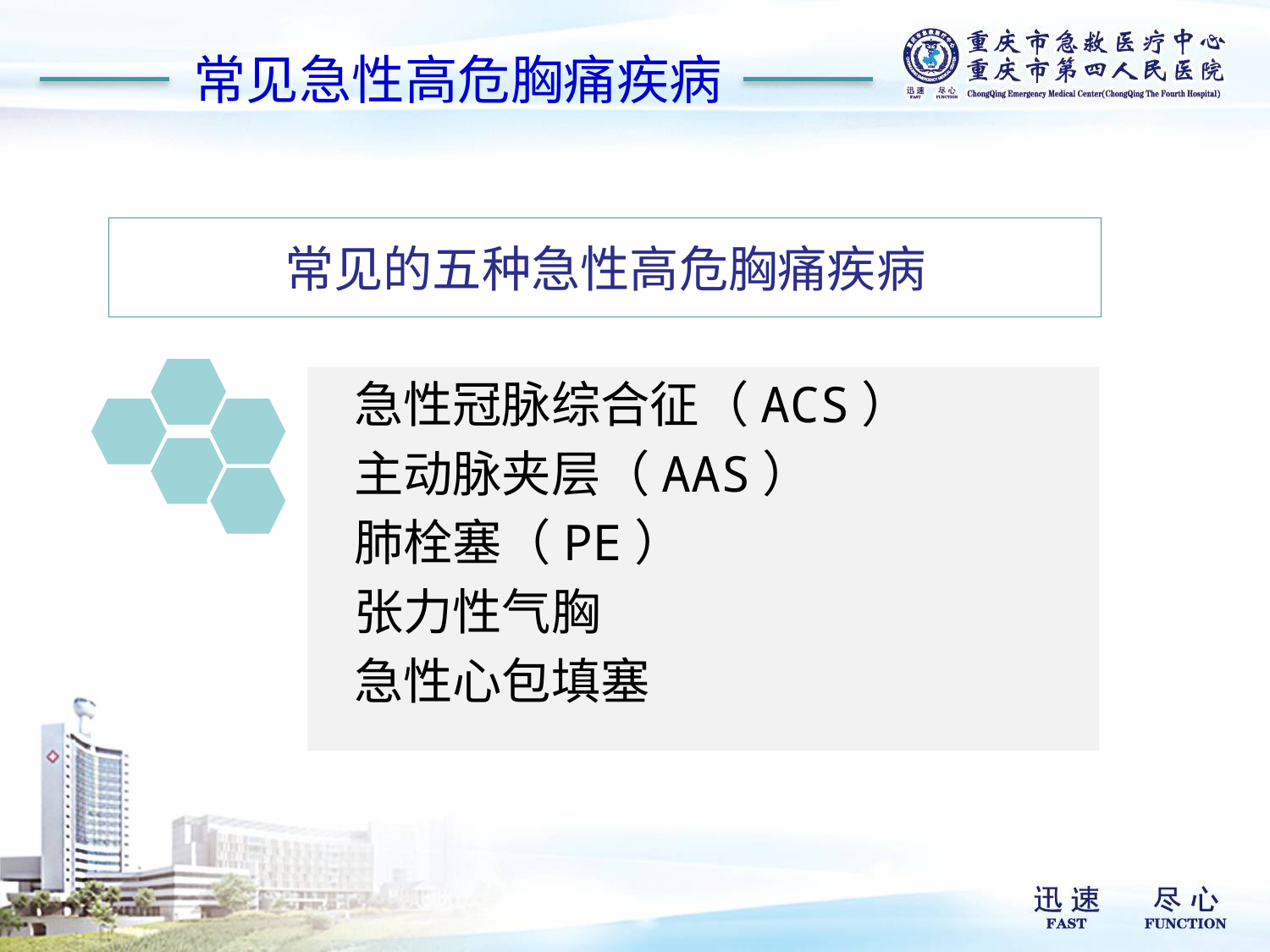

常见急性高危胸痛疾病
# 常见的五种急性高危胸痛疾病

  急性冠脉综合征（ACS）
  主动脉夹层（AAS）
  肺栓塞（PE）
  张力性气胸
  急性心包填塞